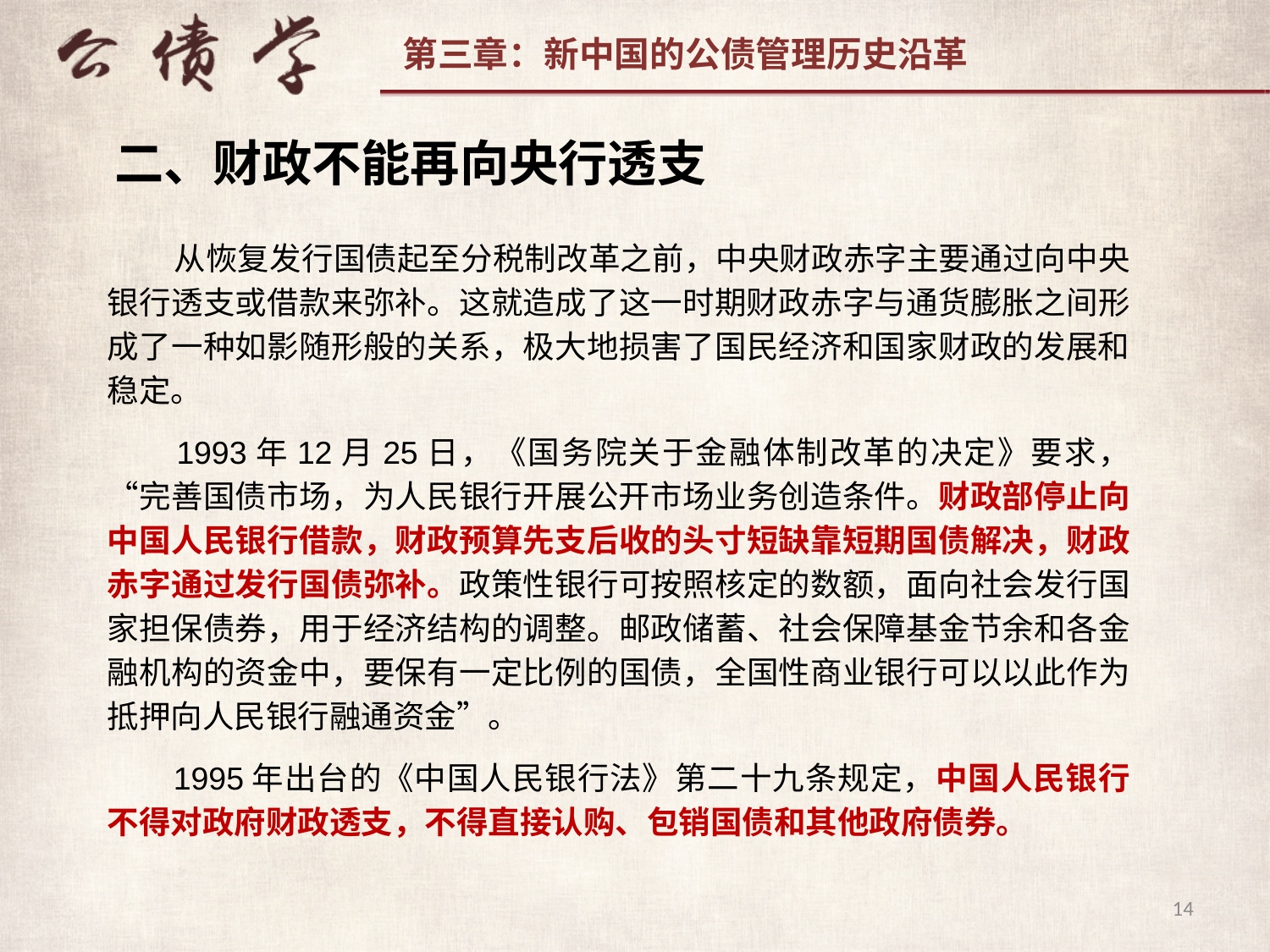

二、财政不能再向央行透支
   从恢复发行国债起至分税制改革之前，中央财政赤字主要通过向中央银行透支或借款来弥补。这就造成了这一时期财政赤字与通货膨胀之间形成了一种如影随形般的关系，极大地损害了国民经济和国家财政的发展和稳定。
   1993年12月25日，《国务院关于金融体制改革的决定》要求，“完善国债市场，为人民银行开展公开市场业务创造条件。财政部停止向中国人民银行借款，财政预算先支后收的头寸短缺靠短期国债解决，财政赤字通过发行国债弥补。政策性银行可按照核定的数额，面向社会发行国家担保债券，用于经济结构的调整。邮政储蓄、社会保障基金节余和各金融机构的资金中，要保有一定比例的国债，全国性商业银行可以以此作为抵押向人民银行融通资金”。
   1995年出台的《中国人民银行法》第二十九条规定，中国人民银行不得对政府财政透支，不得直接认购、包销国债和其他政府债券。
14